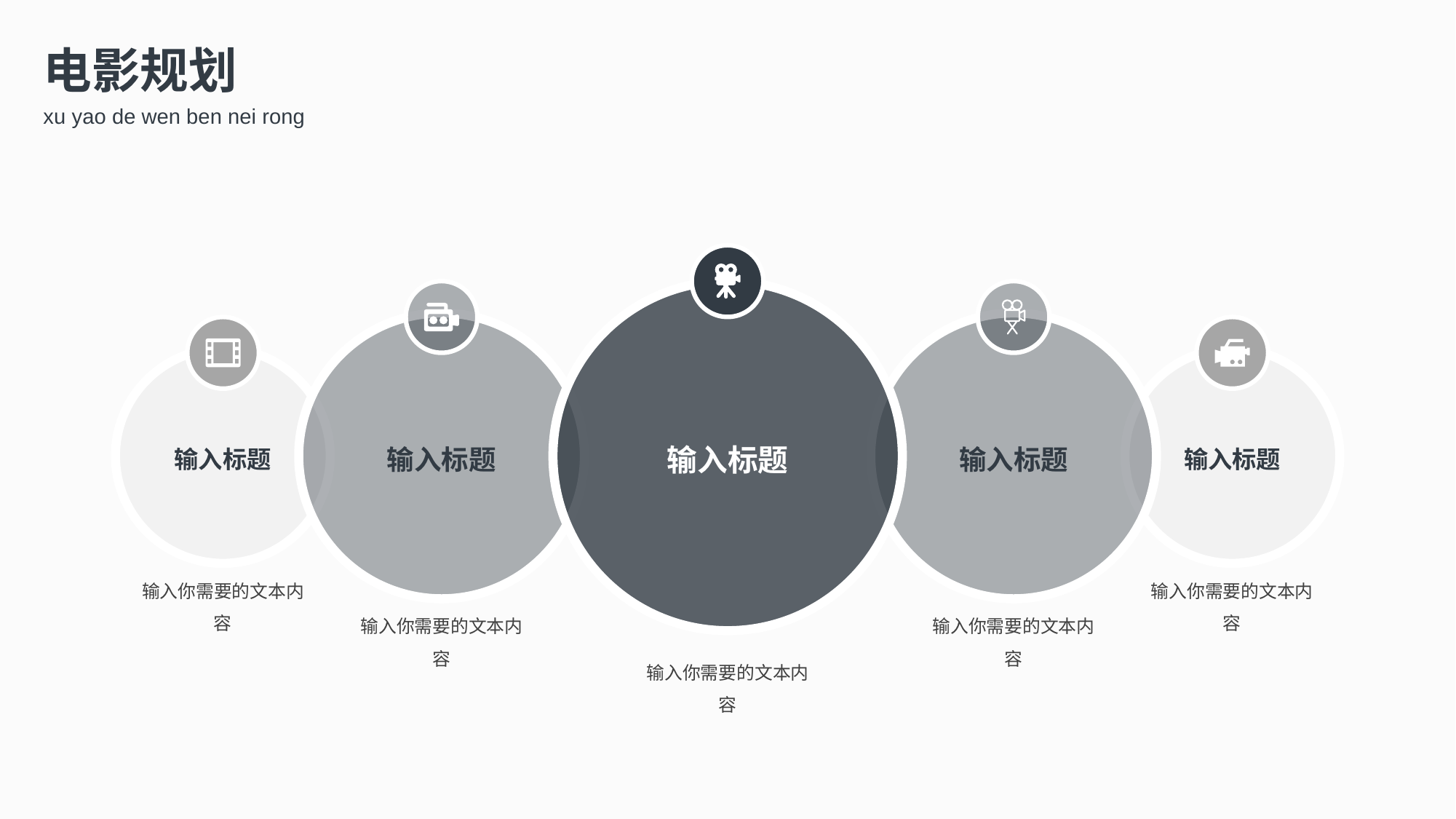

电影规划
xu yao de wen ben nei rong

输入标题
输入标题
输入标题

输入标题
输入标题
输入你需要的文本内容
输入你需要的文本内容
输入你需要的文本内容
输入你需要的文本内容
输入你需要的文本内容